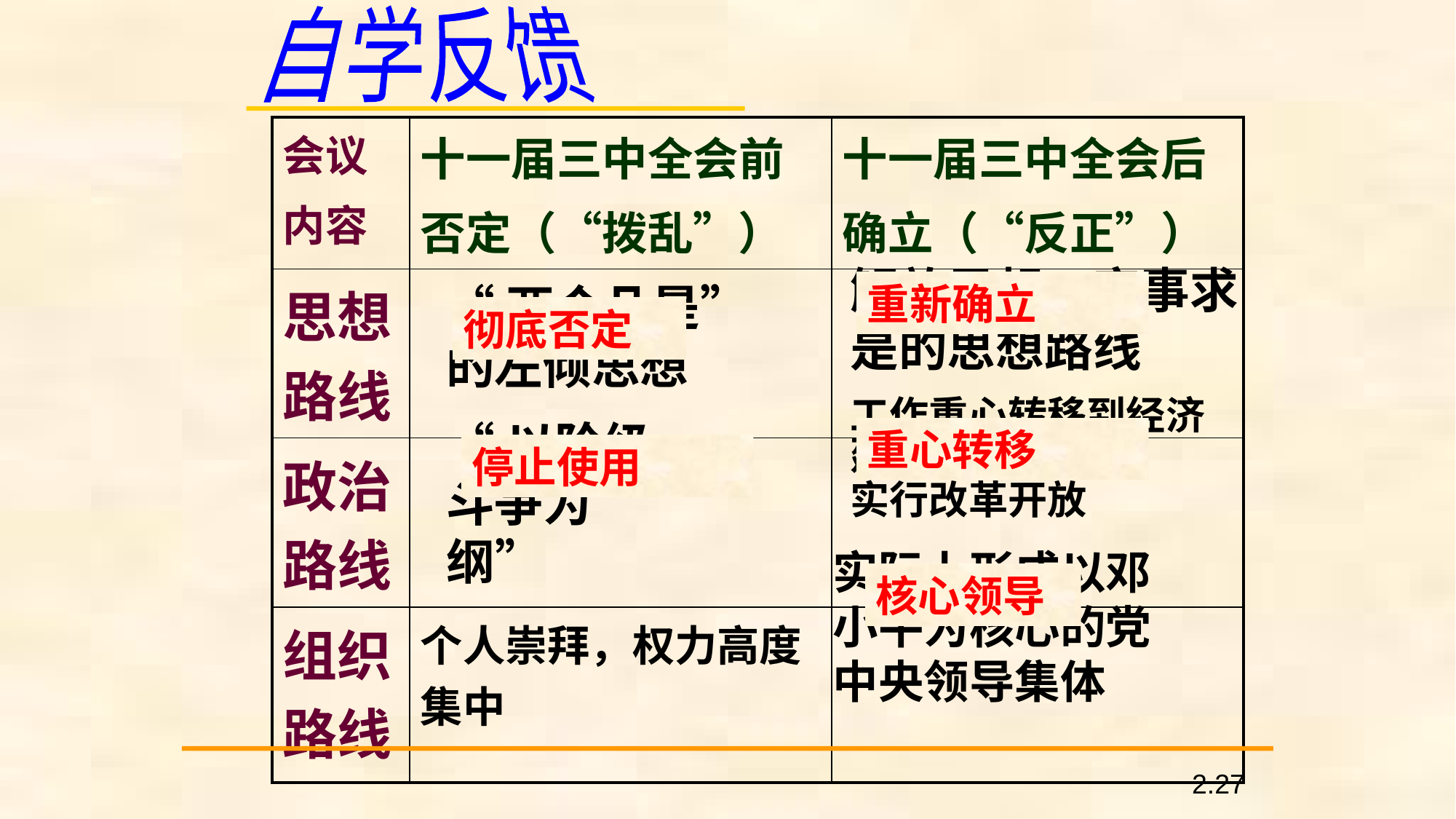

自学反馈

| 会议 内容 | 十一届三中全会前 否定（“拨乱”） | 十一届三中全会后 确立（“反正”） |
| --- | --- | --- |
| 思想路线 |  |  |
| 政治路线 |  |  |
| 组织路线 | 个人崇拜，权力高度集中 |  |
解放思想、实事求是的思想路线
重新确立
“两个凡是”的左倾思想
彻底否定
工作重心转移到经济建设上来
实行改革开放
“以阶级斗争为纲”
重心转移
停止使用
实际上形成以邓小平为核心的党中央领导集体
核心领导

2.27